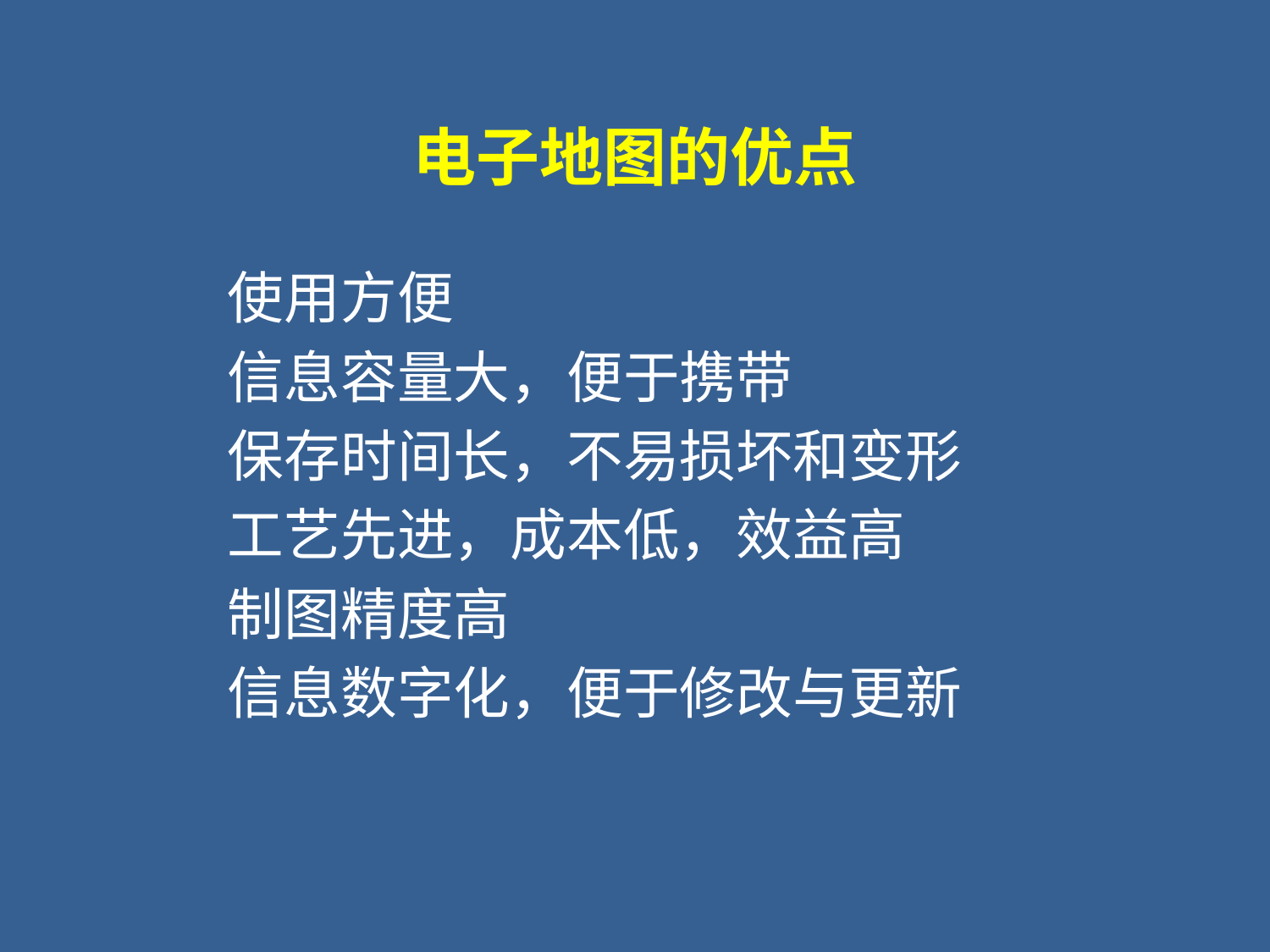

# 电子地图的优点
使用方便
信息容量大，便于携带
保存时间长，不易损坏和变形
工艺先进，成本低，效益高
制图精度高
信息数字化，便于修改与更新